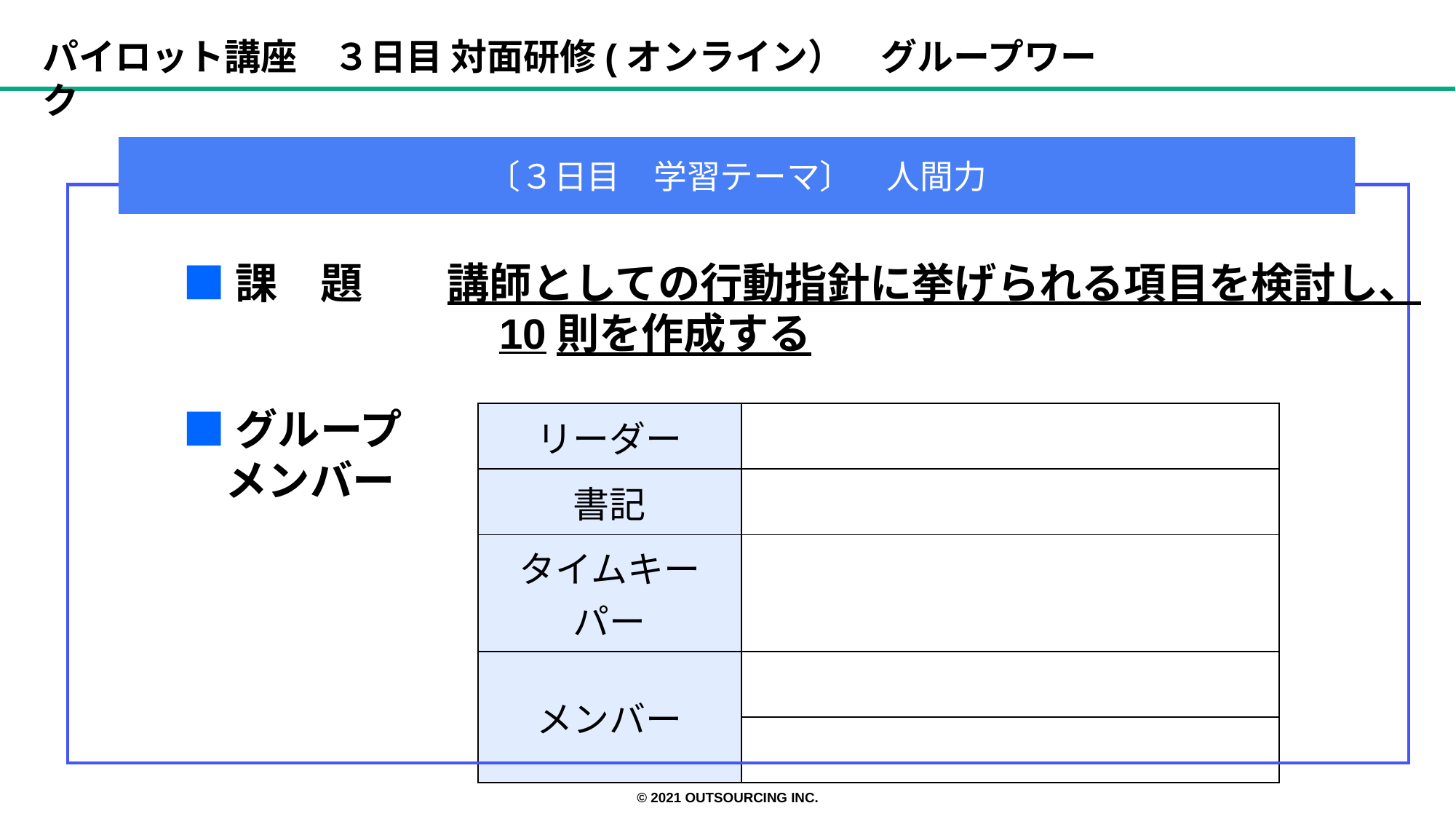

パイロット講座　３日目 対面研修(オンライン）　グループワーク
〔３日目　学習テーマ〕　人間力

■課　題　　講師としての行動指針に挙げられる項目を検討し、
　　　　　　　 10則を作成する
■グループ
　メンバー
| リーダー |  |
| --- | --- |
| 書記 |  |
| タイムキーパー |  |
| メンバー |  |
|  |  |
© 2021 OUTSOURCING Inc.